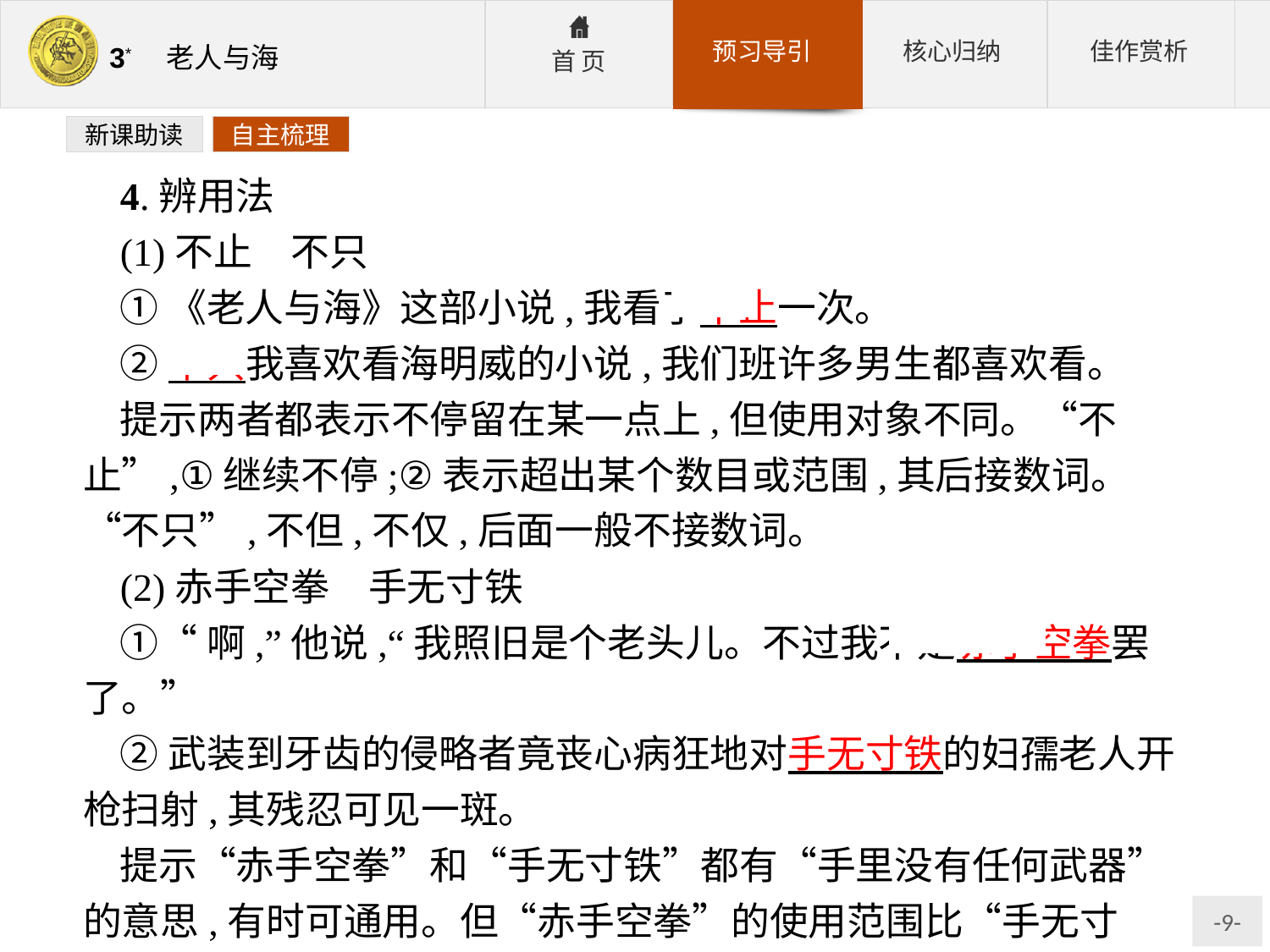

新课助读
自主梳理
4.辨用法
(1)不止　不只
①《老人与海》这部小说,我看了不止一次。
②不只我喜欢看海明威的小说,我们班许多男生都喜欢看。
提示两者都表示不停留在某一点上,但使用对象不同。“不止”,①继续不停;②表示超出某个数目或范围,其后接数词。“不只”,不但,不仅,后面一般不接数词。
(2)赤手空拳　手无寸铁
①“啊,”他说,“我照旧是个老头儿。不过我不是赤手空拳罢了。”
②武装到牙齿的侵略者竟丧心病狂地对手无寸铁的妇孺老人开枪扫射,其残忍可见一斑。
提示“赤手空拳”和“手无寸铁”都有“手里没有任何武器”的意思,有时可通用。但“赤手空拳”的使用范围比“手无寸铁”大,而且可以表示“毫无凭借”的意思;“手无寸铁”不能。